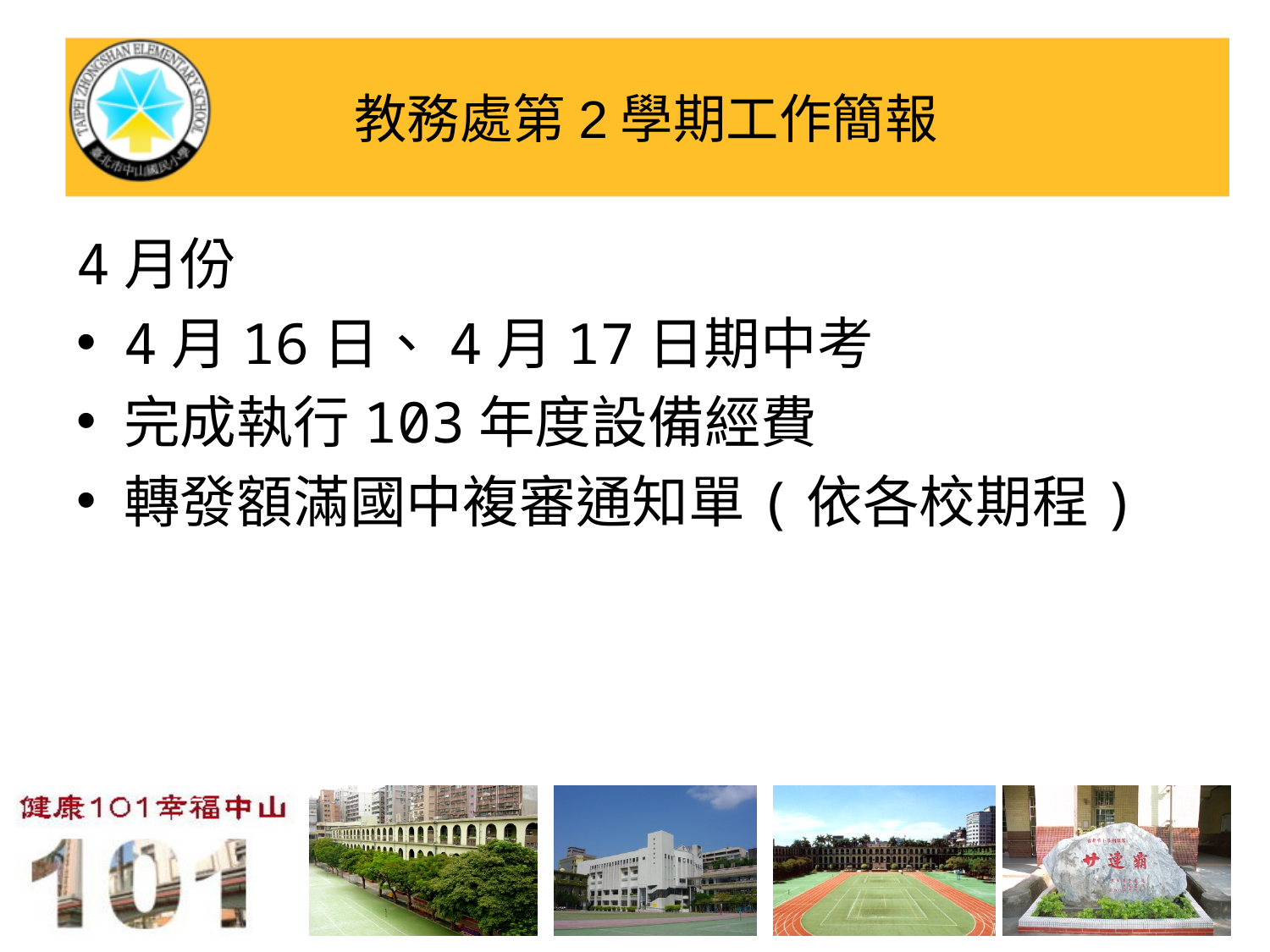

# 教務處第2學期工作簡報
4月份
4月16日、4月17日期中考
完成執行103年度設備經費
轉發額滿國中複審通知單(依各校期程)